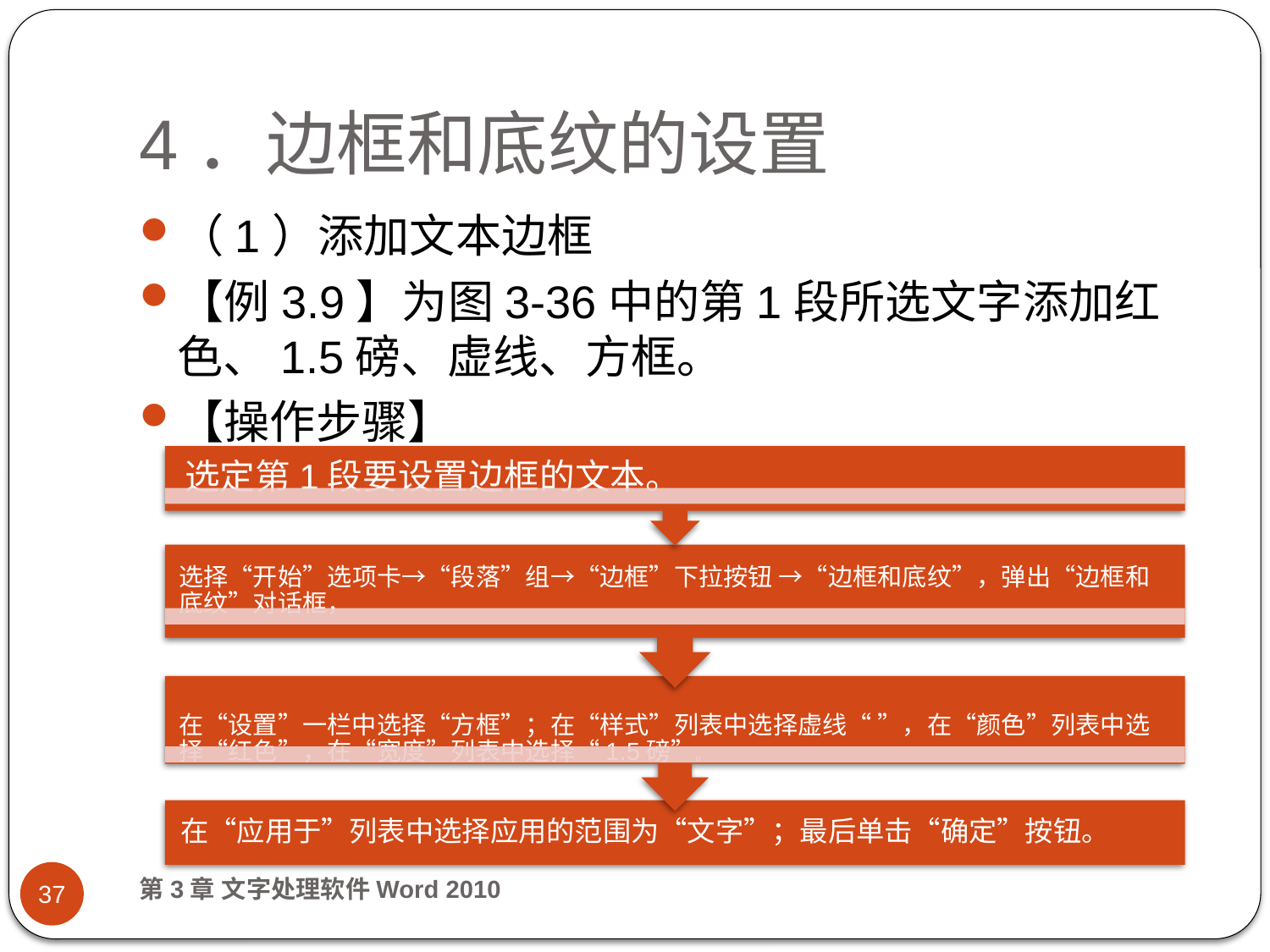

# 4．边框和底纹的设置
（1）添加文本边框
【例3.9】为图3-36中的第1段所选文字添加红色、1.5磅、虚线、方框。
【操作步骤】

在“应用于”列表中选择应用的范围为“文字”；最后单击“确定”按钮。

在“设置”一栏中选择“方框”；在“样式”列表中选择虚线“ ”，在“颜色”列表中选择“红色”，在“宽度”列表中选择“1.5磅”。

选择“开始”选项卡→“段落”组→“边框”下拉按钮 →“边框和底纹”，弹出“边框和底纹”对话框，

选定第1段要设置边框的文本。

第3章 文字处理软件Word 2010
37